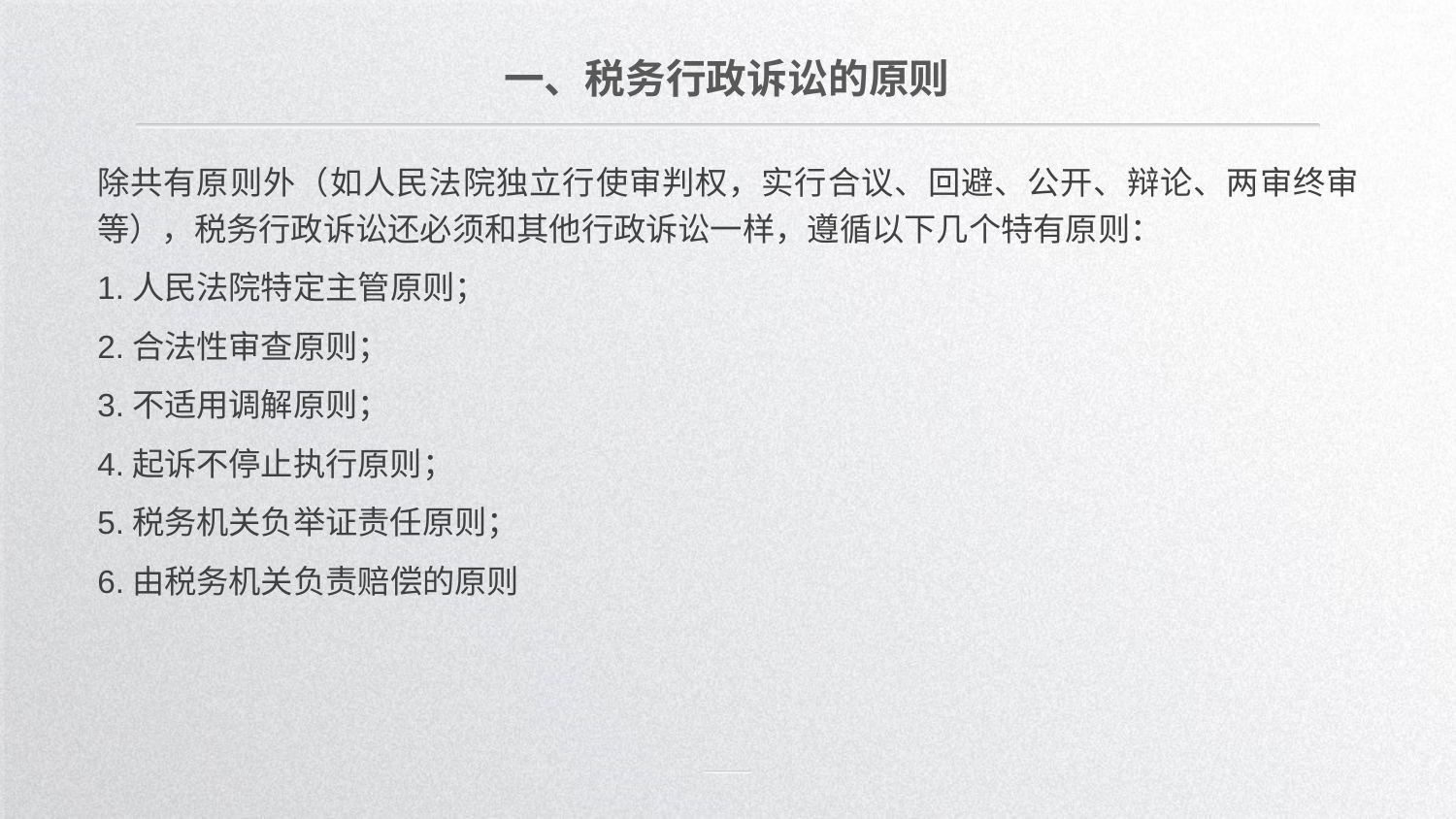

一、税务行政诉讼的原则
除共有原则外（如人民法院独立行使审判权，实行合议、回避、公开、辩论、两审终审等），税务行政诉讼还必须和其他行政诉讼一样，遵循以下几个特有原则：
1.人民法院特定主管原则；
2.合法性审查原则；
3.不适用调解原则；
4.起诉不停止执行原则；
5.税务机关负举证责任原则；
6.由税务机关负责赔偿的原则